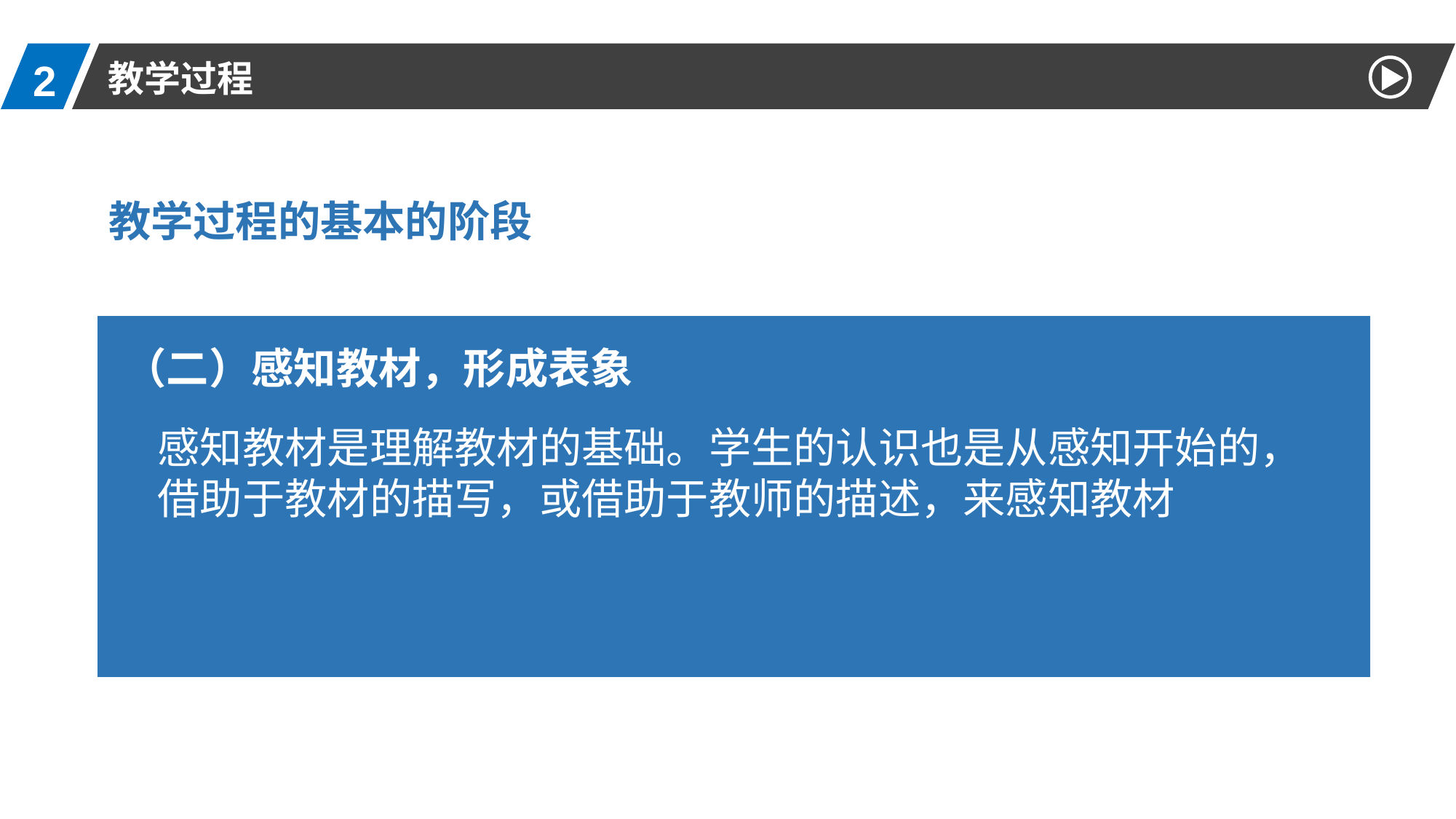

2
教学过程

教学过程的基本的阶段

（二）感知教材，形成表象
感知教材是理解教材的基础。学生的认识也是从感知开始的，借助于教材的描写，或借助于教师的描述，来感知教材